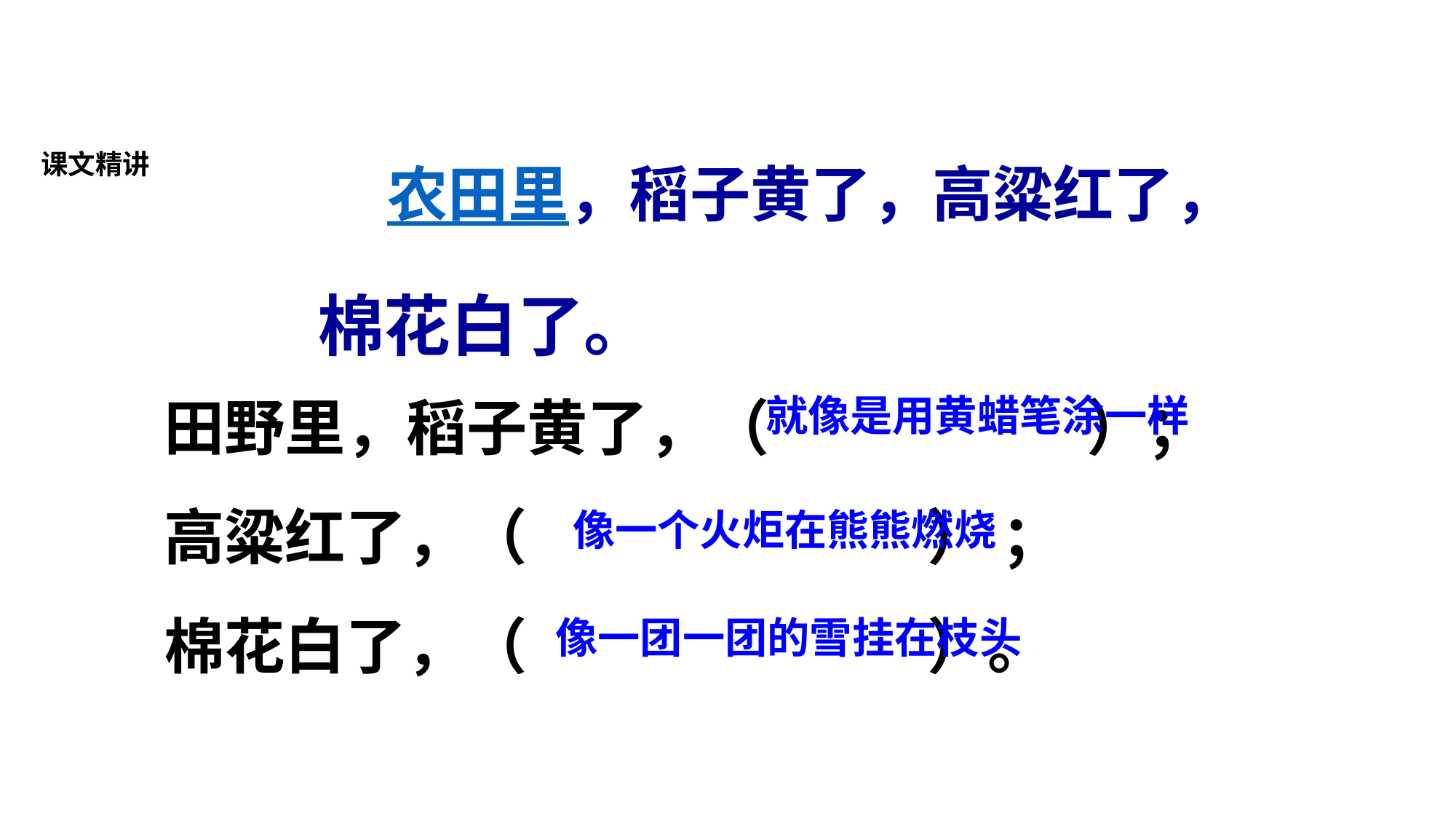

农田里，稻子黄了，高粱红了，
棉花白了。
课文精讲
田野里，稻子黄了，（                       ）；
高粱红了，（                             ） ；
棉花白了，（                             ）。
就像是用黄蜡笔涂一样
像一个火炬在熊熊燃烧
像一团一团的雪挂在枝头